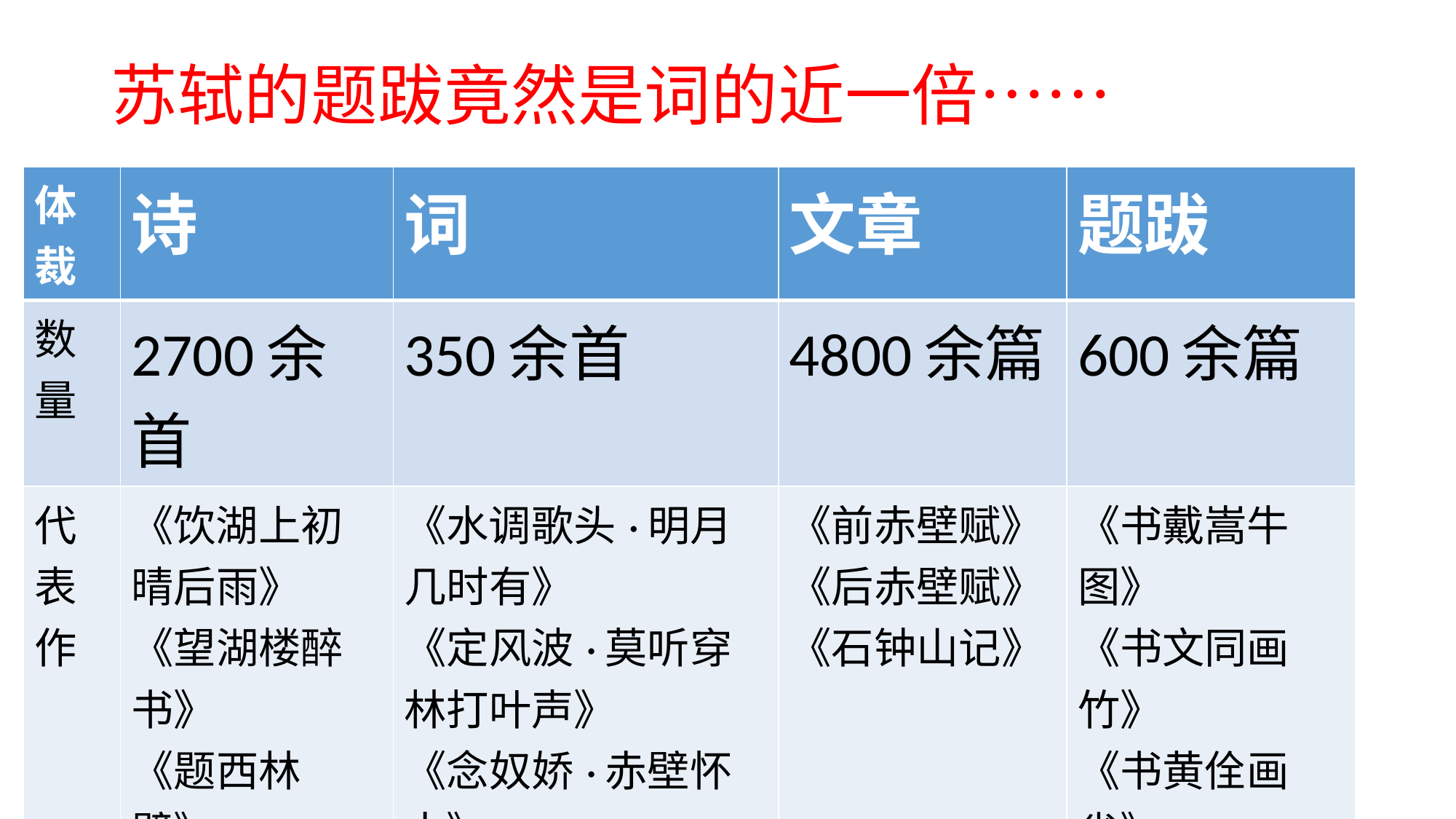

# 苏轼的题跋竟然是词的近一倍……
| 体裁 | 诗 | 词 | 文章 | 题跋 |
| --- | --- | --- | --- | --- |
| 数量 | 2700余首 | 350余首 | 4800余篇 | 600余篇 |
| 代 表 作 | 《饮湖上初晴后雨》 《望湖楼醉书》 《题西林壁》 | 《水调歌头·明月几时有》 《定风波·莫听穿林打叶声》 《念奴娇·赤壁怀古》 | 《前赤壁赋》 《后赤壁赋》 《石钟山记》 | 《书戴嵩牛图》 《书文同画竹》 《书黄佺画雀》 |